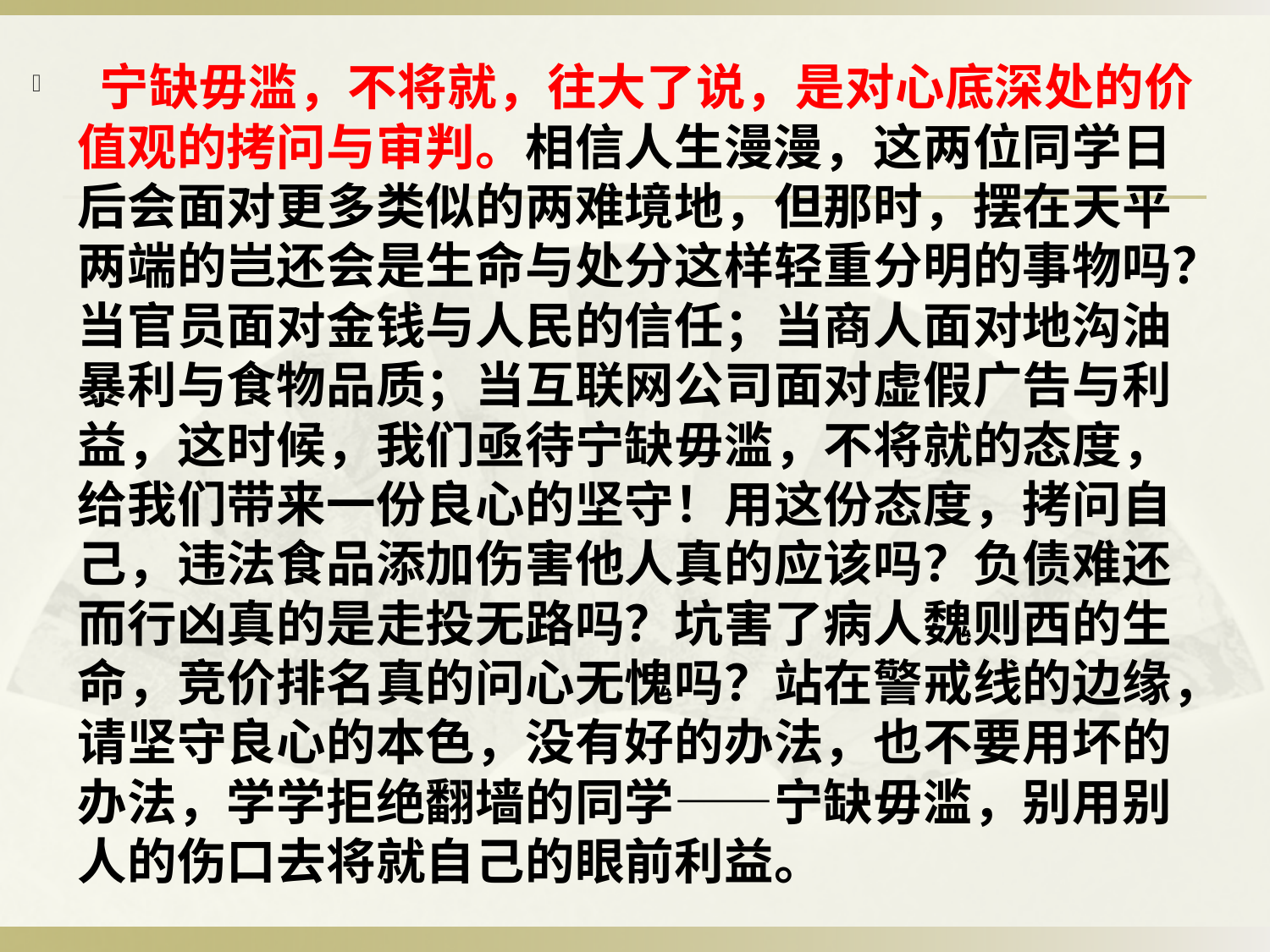

宁缺毋滥，不将就，往大了说，是对心底深处的价值观的拷问与审判。相信人生漫漫，这两位同学日后会面对更多类似的两难境地，但那时，摆在天平两端的岂还会是生命与处分这样轻重分明的事物吗？当官员面对金钱与人民的信任；当商人面对地沟油暴利与食物品质；当互联网公司面对虚假广告与利益，这时候，我们亟待宁缺毋滥，不将就的态度，给我们带来一份良心的坚守！用这份态度，拷问自己，违法食品添加伤害他人真的应该吗？负债难还而行凶真的是走投无路吗？坑害了病人魏则西的生命，竞价排名真的问心无愧吗？站在警戒线的边缘，请坚守良心的本色，没有好的办法，也不要用坏的办法，学学拒绝翻墙的同学——宁缺毋滥，别用别人的伤口去将就自己的眼前利益。